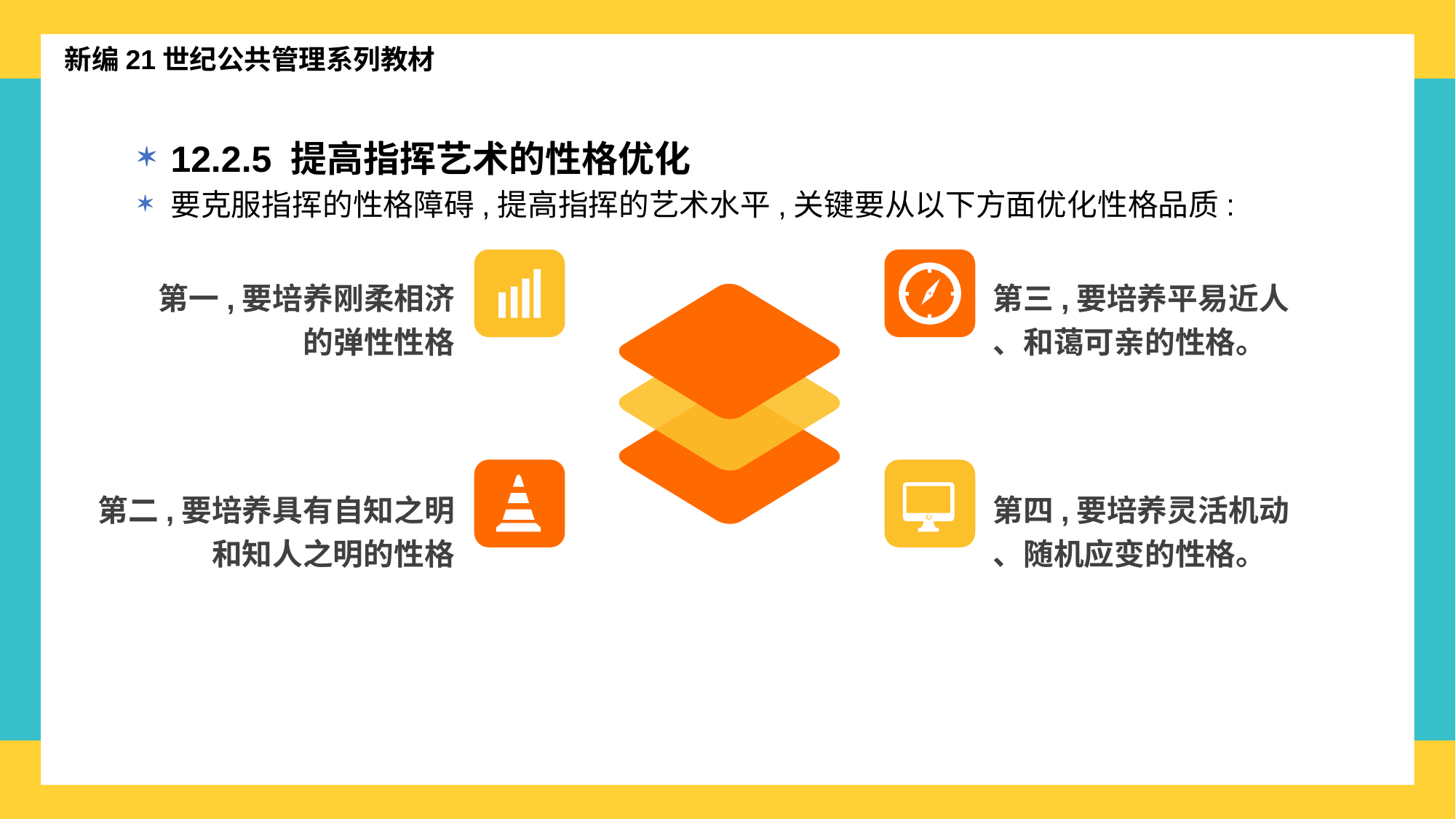

新编21世纪公共管理系列教材
12.2.5 提高指挥艺术的性格优化
要克服指挥的性格障碍,提高指挥的艺术水平,关键要从以下方面优化性格品质:

第一,要培养刚柔相济
的弹性性格

第三,要培养平易近人
、和蔼可亲的性格。

第二,要培养具有自知之明
和知人之明的性格

第四,要培养灵活机动
、随机应变的性格。